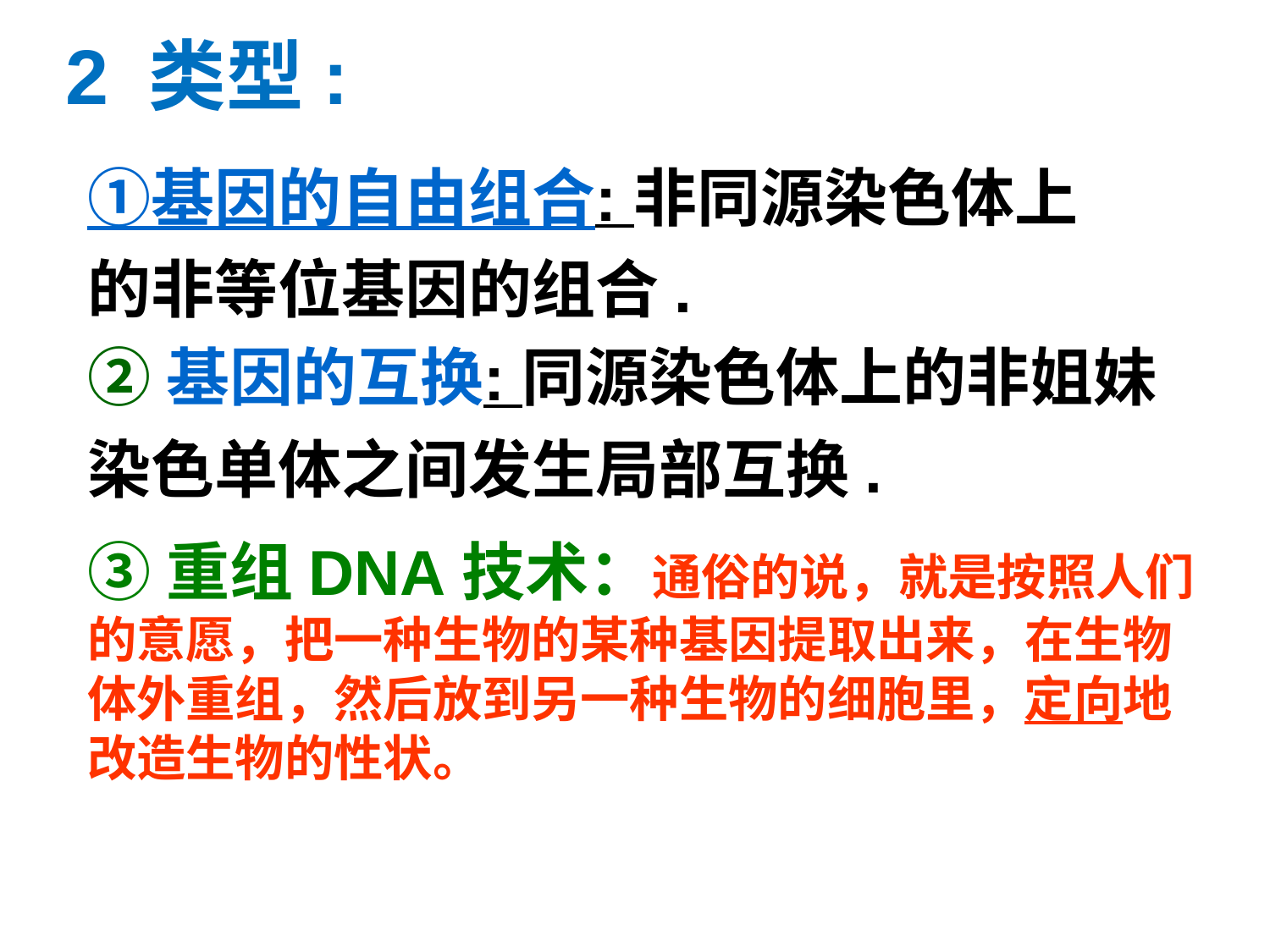

2 类型:
①基因的自由组合: 非同源染色体上的非等位基因的组合.
②基因的互换: 同源染色体上的非姐妹染色单体之间发生局部互换.
③重组DNA技术：通俗的说，就是按照人们的意愿，把一种生物的某种基因提取出来，在生物体外重组，然后放到另一种生物的细胞里，定向地改造生物的性状。